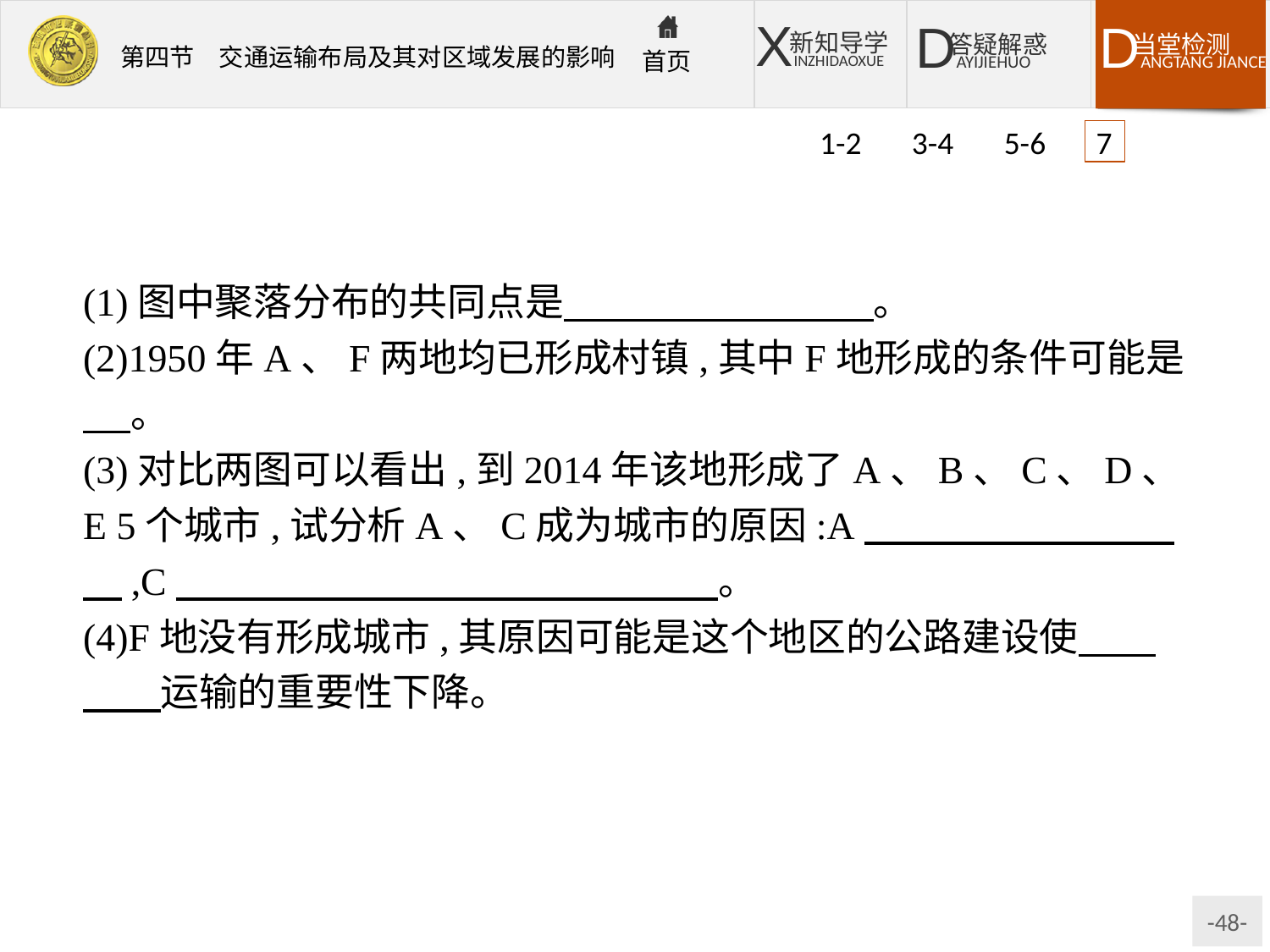

1-2       3-4       5-6       7

(1)图中聚落分布的共同点是　　　　　　　　。
(2)1950年A、F两地均已形成村镇,其中F地形成的条件可能是 　。
(3)对比两图可以看出,到2014年该地形成了A、B、C、D、E 5个城市,试分析A、C成为城市的原因:A　　　　　　　　　,C　　　　　　　　　　　　　　。
(4)F地没有形成城市,其原因可能是这个地区的公路建设使　　　　运输的重要性下降。